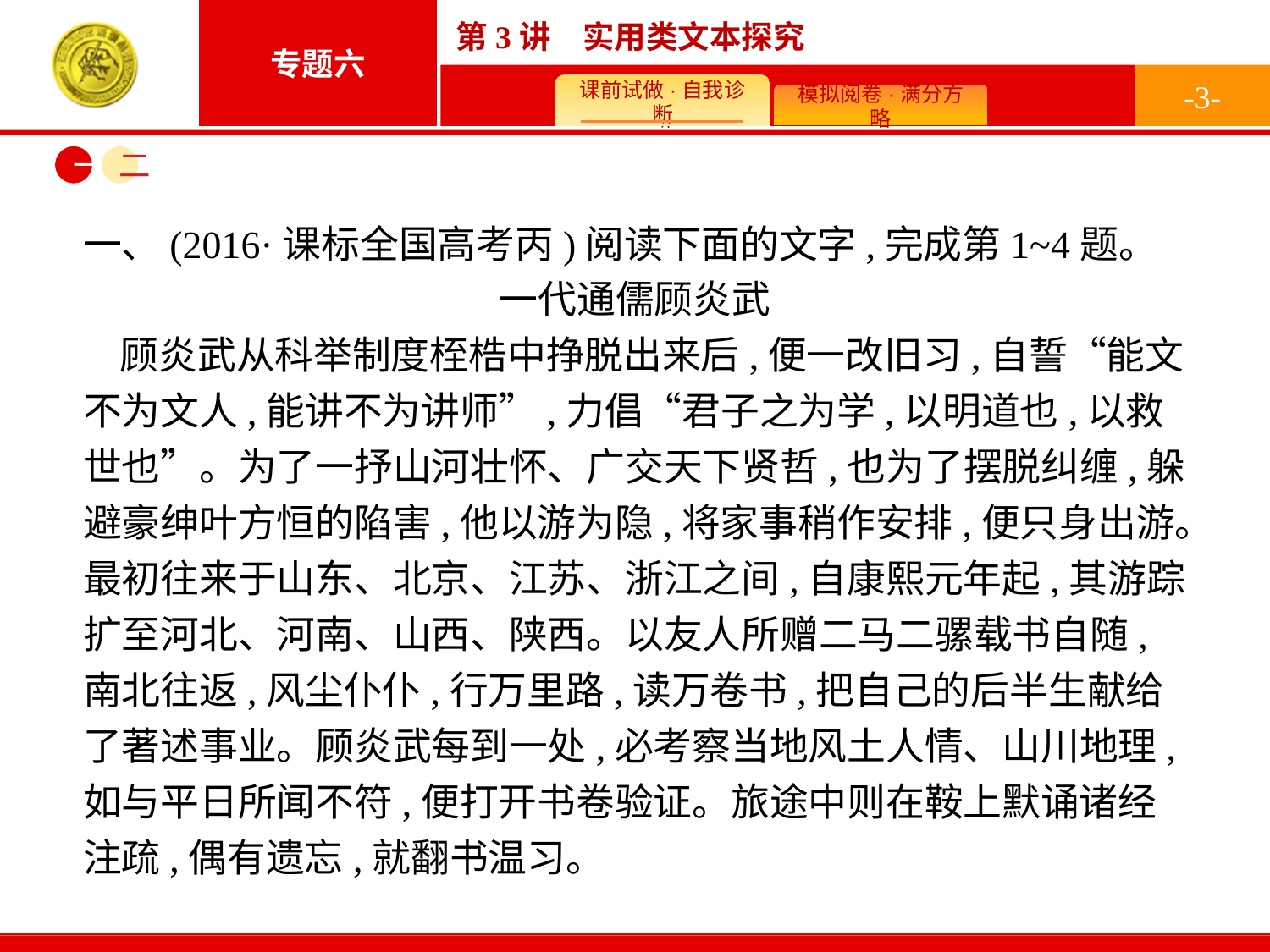

-3-
一
二
一、(2016·课标全国高考丙)阅读下面的文字,完成第1~4题。
一代通儒顾炎武
顾炎武从科举制度桎梏中挣脱出来后,便一改旧习,自誓“能文不为文人,能讲不为讲师”,力倡“君子之为学,以明道也,以救世也”。为了一抒山河壮怀、广交天下贤哲,也为了摆脱纠缠,躲避豪绅叶方恒的陷害,他以游为隐,将家事稍作安排,便只身出游。最初往来于山东、北京、江苏、浙江之间,自康熙元年起,其游踪扩至河北、河南、山西、陕西。以友人所赠二马二骡载书自随,南北往返,风尘仆仆,行万里路,读万卷书,把自己的后半生献给了著述事业。顾炎武每到一处,必考察当地风土人情、山川地理,如与平日所闻不符,便打开书卷验证。旅途中则在鞍上默诵诸经注疏,偶有遗忘,就翻书温习。